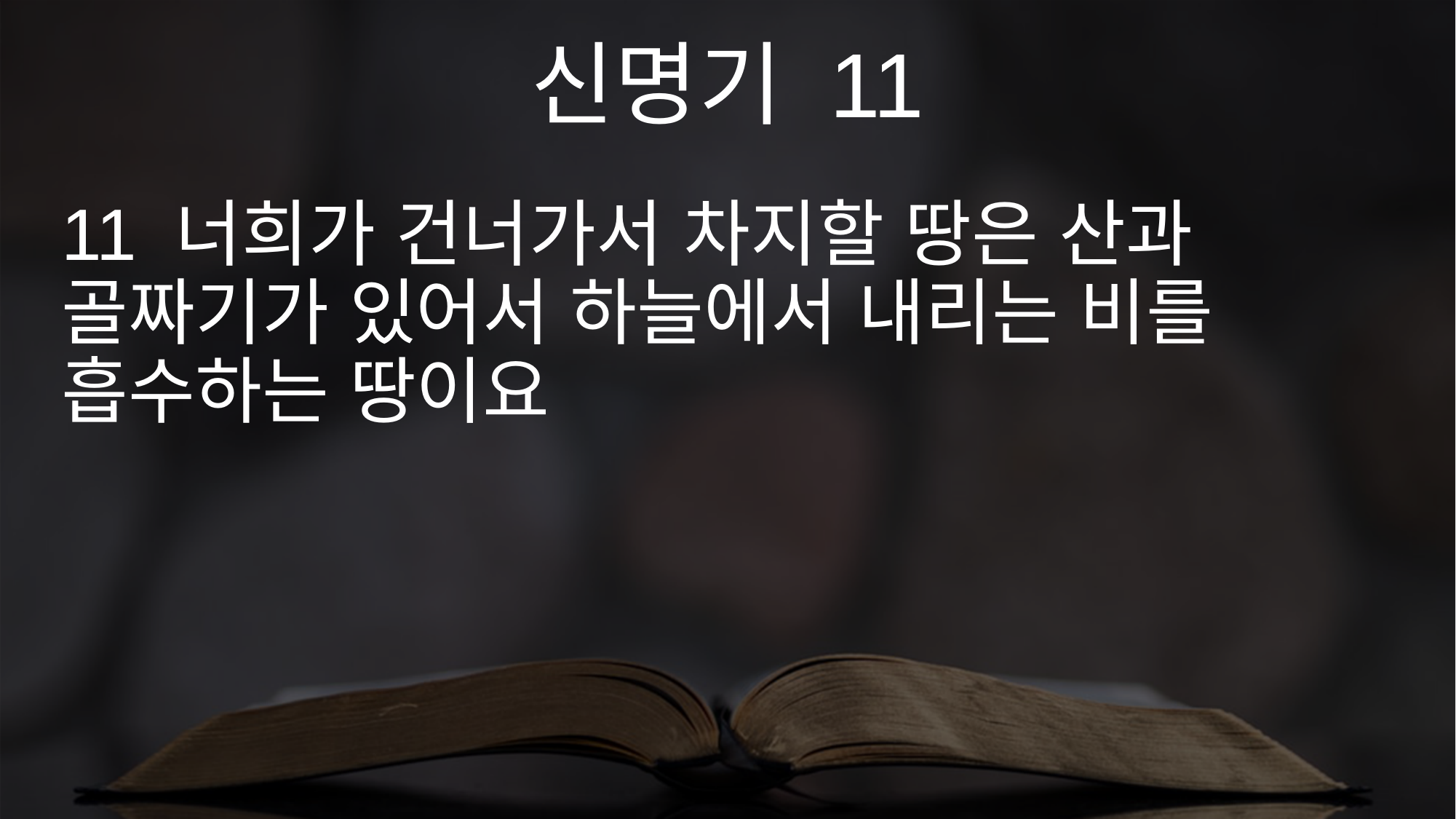

신명기 11
11 너희가 건너가서 차지할 땅은 산과 골짜기가 있어서 하늘에서 내리는 비를 흡수하는 땅이요